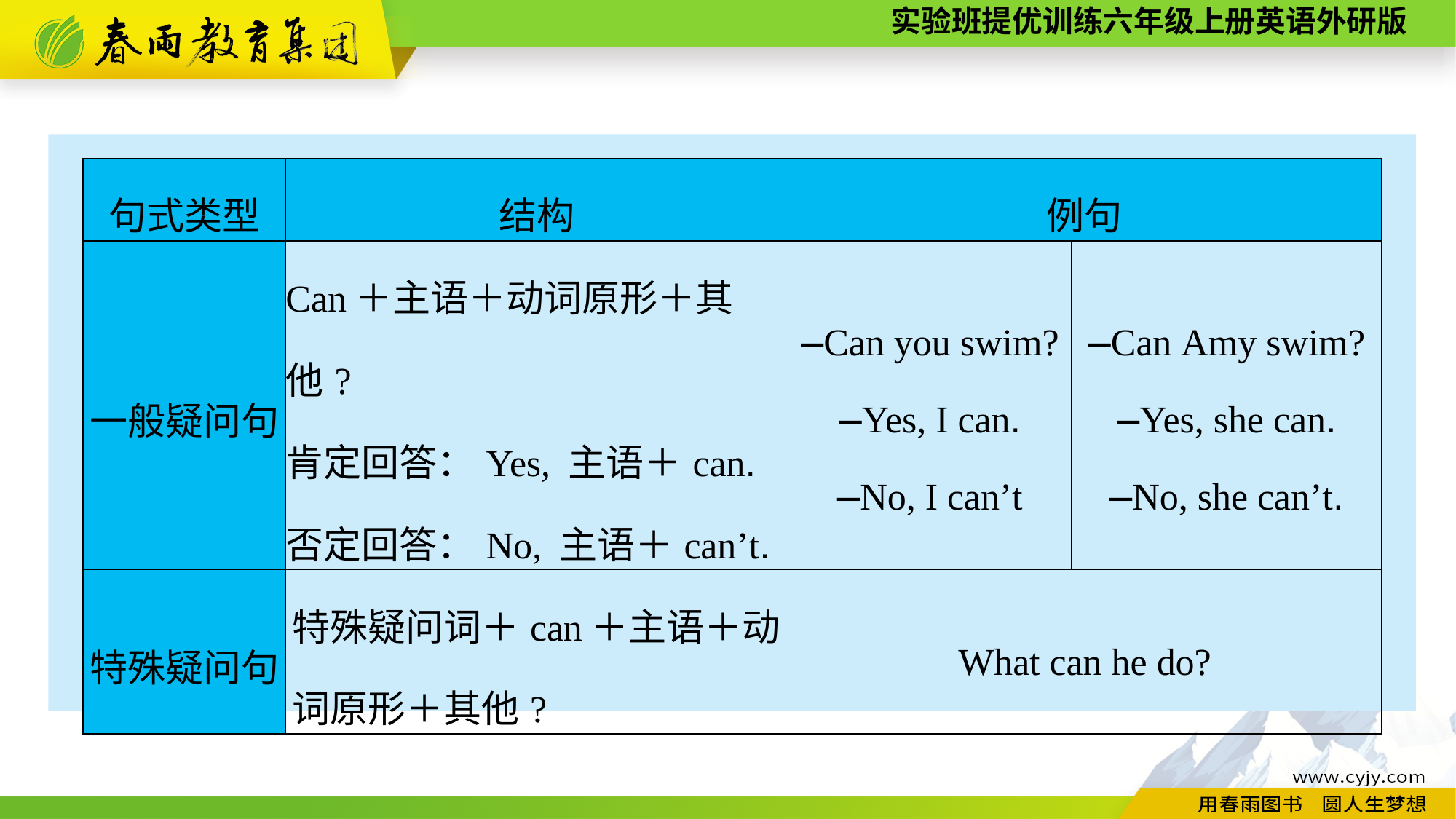

| 句式类型 | 结构 | 例句 |  |
| --- | --- | --- | --- |
| 一般疑问句 | Can＋主语＋动词原形＋其他? 肯定回答：Yes, 主语＋can. 否定回答：No, 主语＋can’t. | —Can you swim? —Yes, I can. —No, I can’t | —Can Amy swim? —Yes, she can. —No, she can’t. |
| 特殊疑问句 | 特殊疑问词＋can＋主语＋动词原形＋其他? | What can he do? |  |